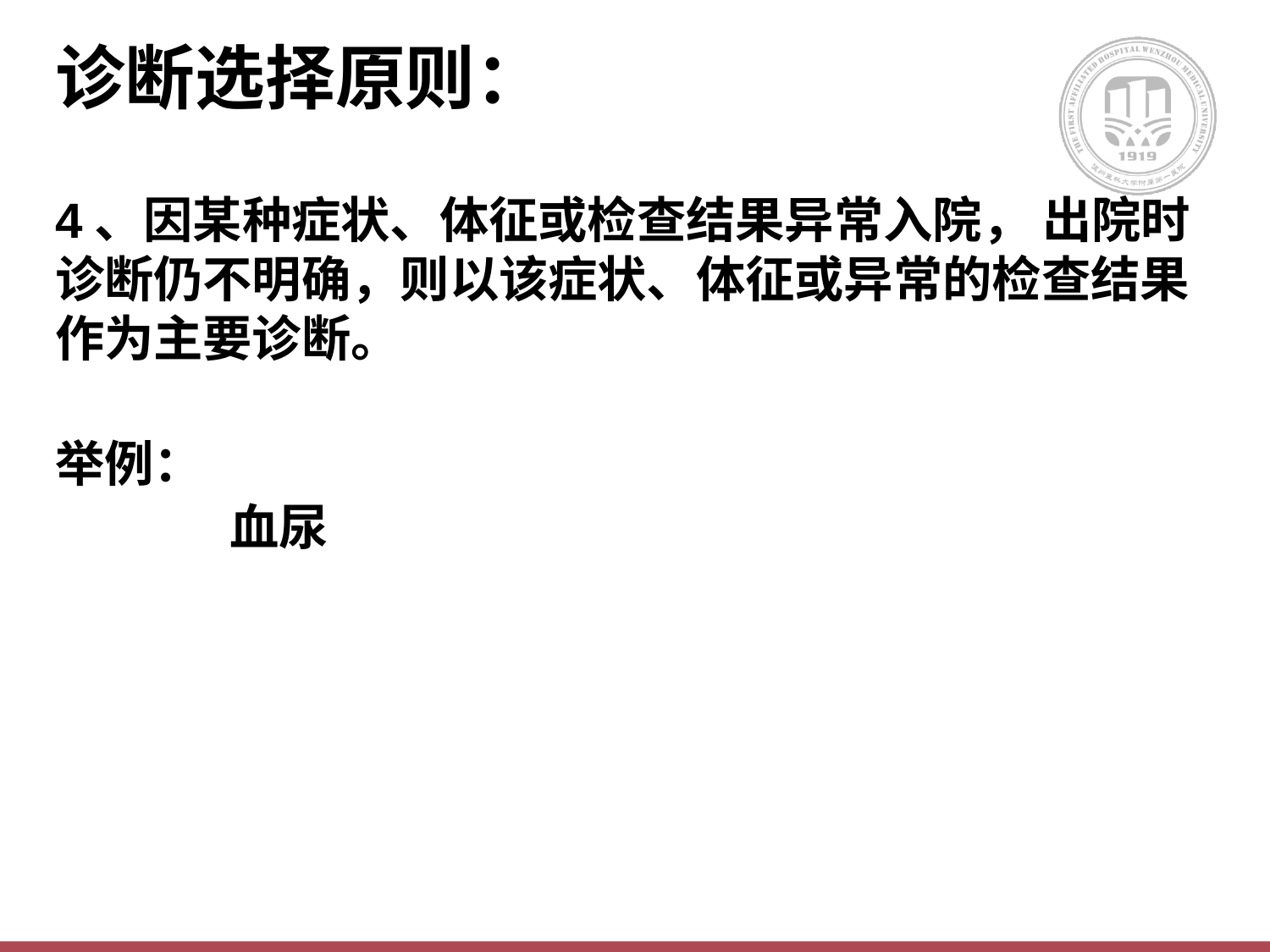

# 诊断选择原则：
4、因某种症状、体征或检查结果异常入院， 出院时诊断仍不明确，则以该症状、体征或异常的检查结果作为主要诊断。

举例：
		血尿